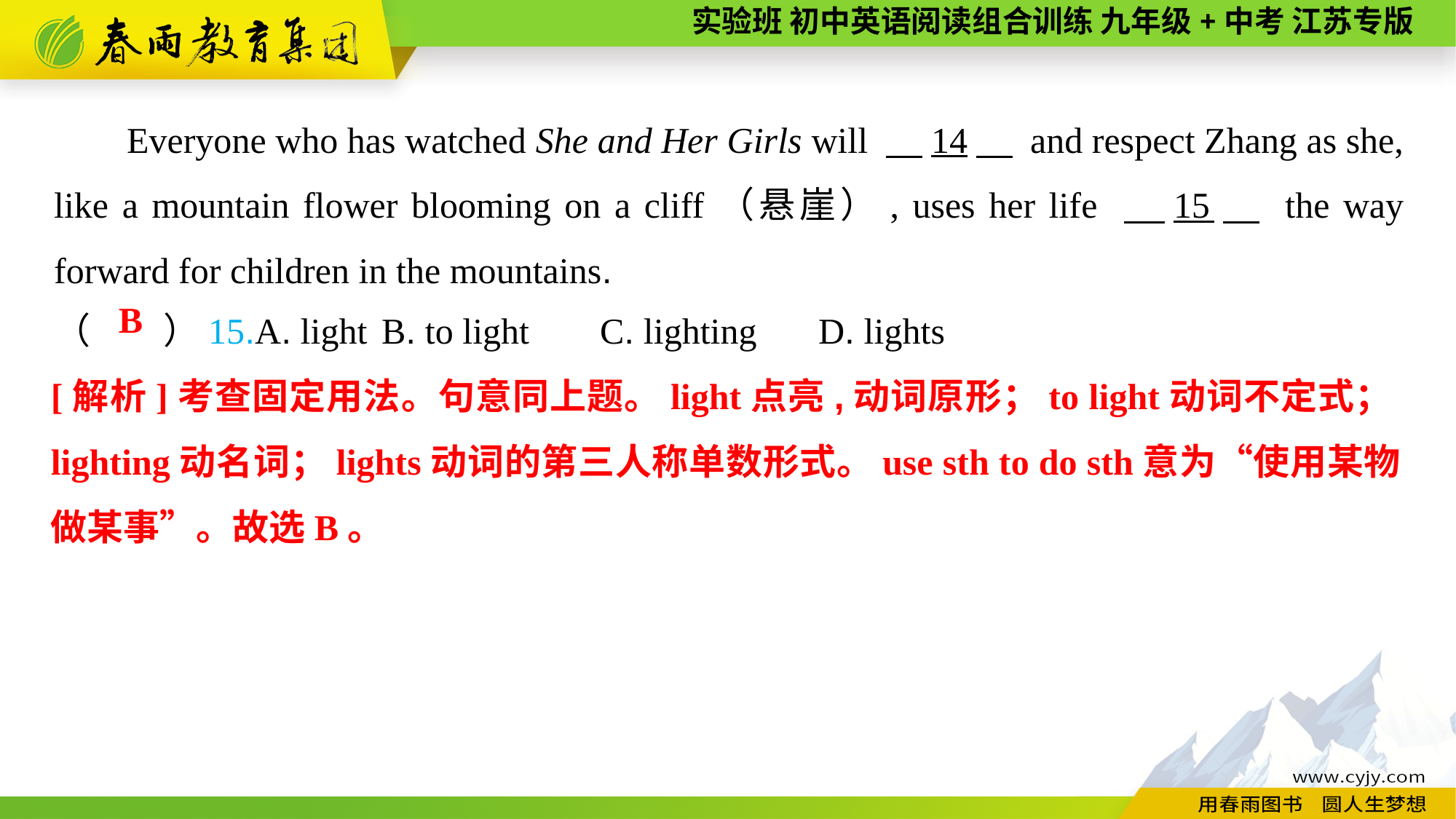

Everyone who has watched She and Her Girls will 　14　 and respect Zhang as she, like a mountain flower blooming on a cliff（悬崖）, uses her life 　15　 the way forward for children in the mountains.
（　　）15.A. light	B. to light	C. lighting	D. lights
B
[解析]考查固定用法。句意同上题。light点亮,动词原形；to light动词不定式；lighting动名词；lights动词的第三人称单数形式。use sth to do sth意为“使用某物做某事”。故选B。